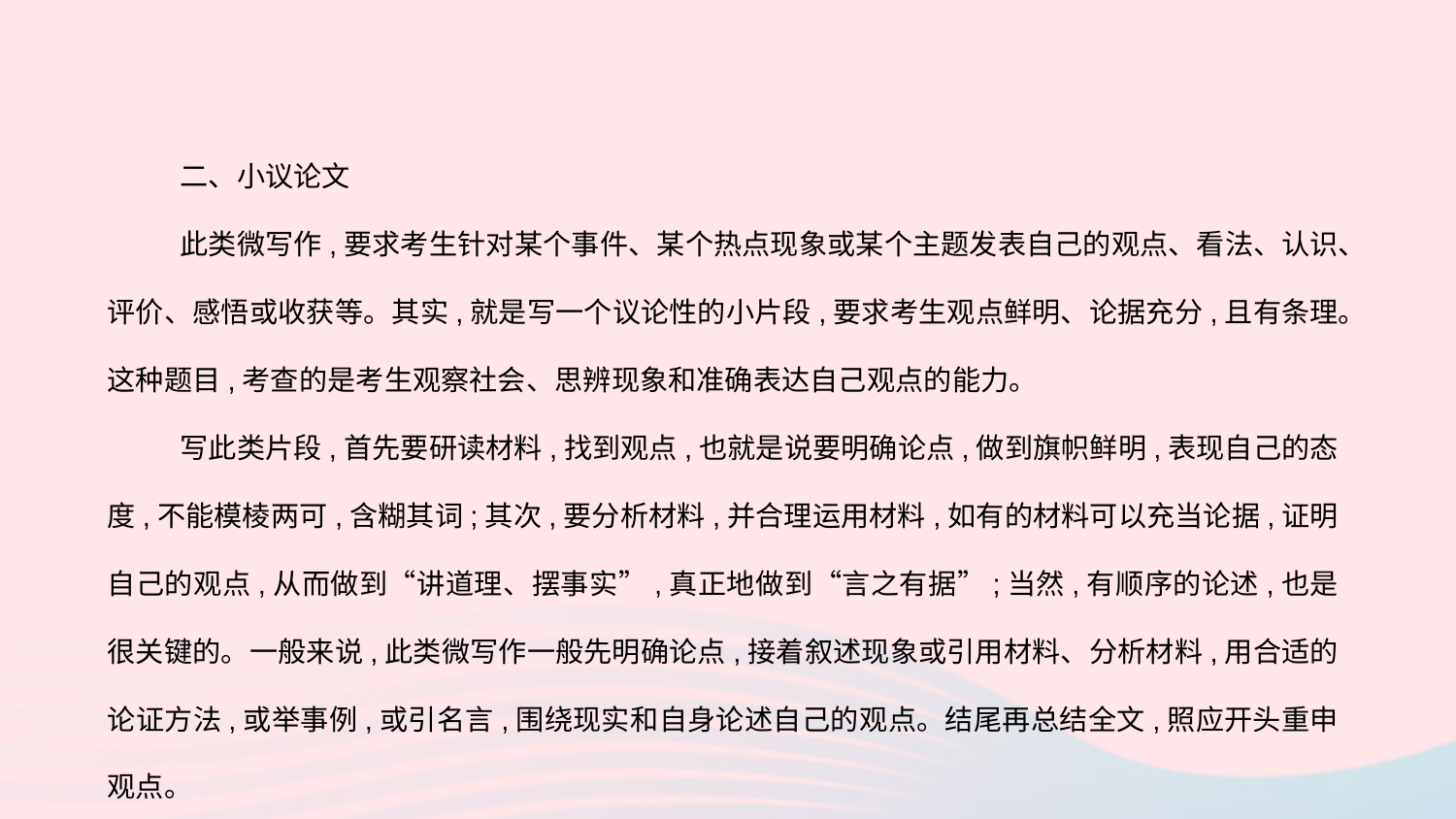

二、小议论文
此类微写作,要求考生针对某个事件、某个热点现象或某个主题发表自己的观点、看法、认识、评价、感悟或收获等。其实,就是写一个议论性的小片段,要求考生观点鲜明、论据充分,且有条理。这种题目,考查的是考生观察社会、思辨现象和准确表达自己观点的能力。
写此类片段,首先要研读材料,找到观点,也就是说要明确论点,做到旗帜鲜明,表现自己的态度,不能模棱两可,含糊其词;其次,要分析材料,并合理运用材料,如有的材料可以充当论据,证明自己的观点,从而做到“讲道理、摆事实”,真正地做到“言之有据”;当然,有顺序的论述,也是很关键的。一般来说,此类微写作一般先明确论点,接着叙述现象或引用材料、分析材料,用合适的论证方法,或举事例,或引名言,围绕现实和自身论述自己的观点。结尾再总结全文,照应开头重申观点。